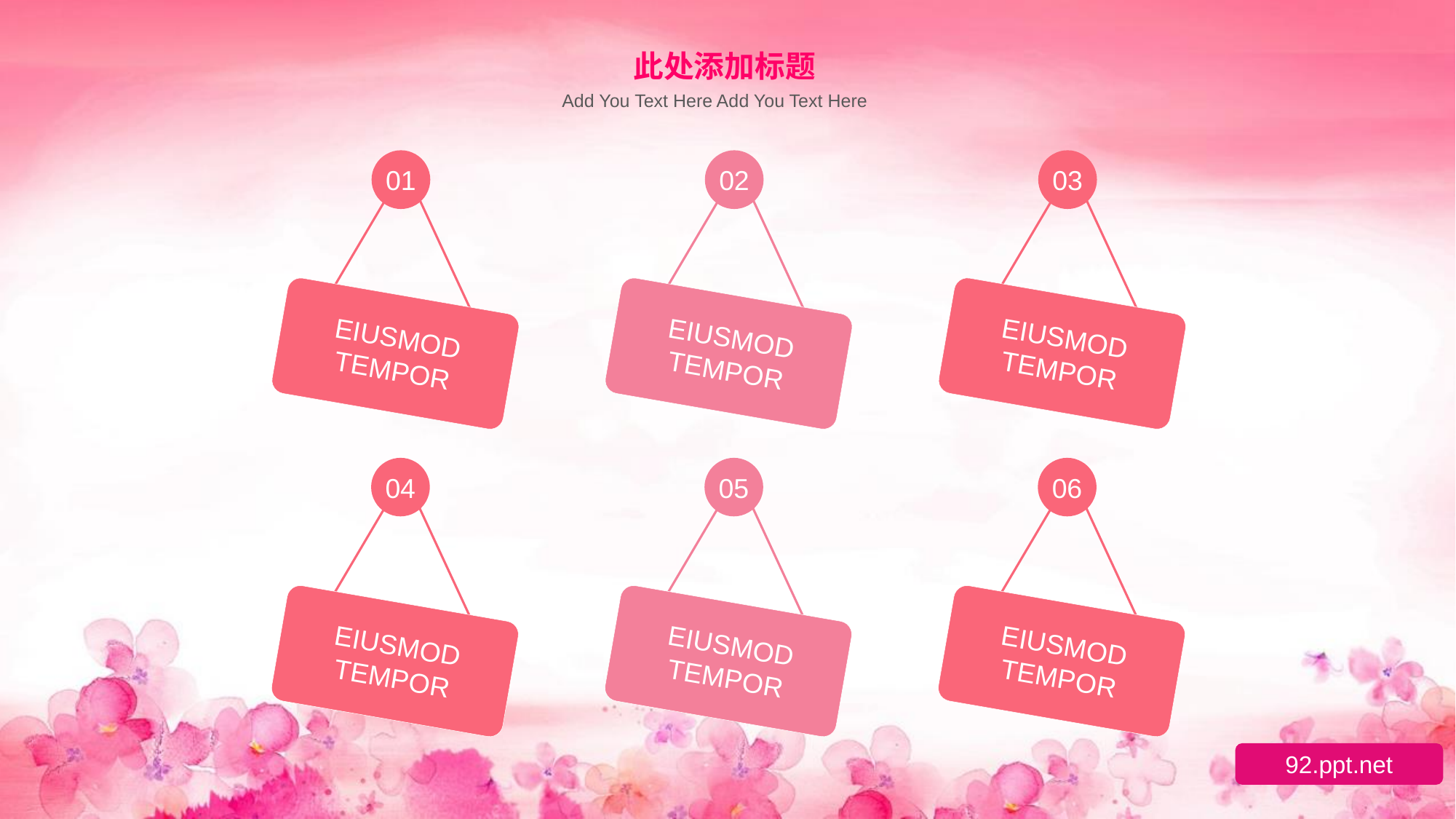

此处添加标题
Add You Text Here Add You Text Here
01

EIUSMOD TEMPOR
02

EIUSMOD TEMPOR
03

EIUSMOD TEMPOR
04

EIUSMOD TEMPOR
05

EIUSMOD TEMPOR
06

EIUSMOD TEMPOR
92.ppt.net